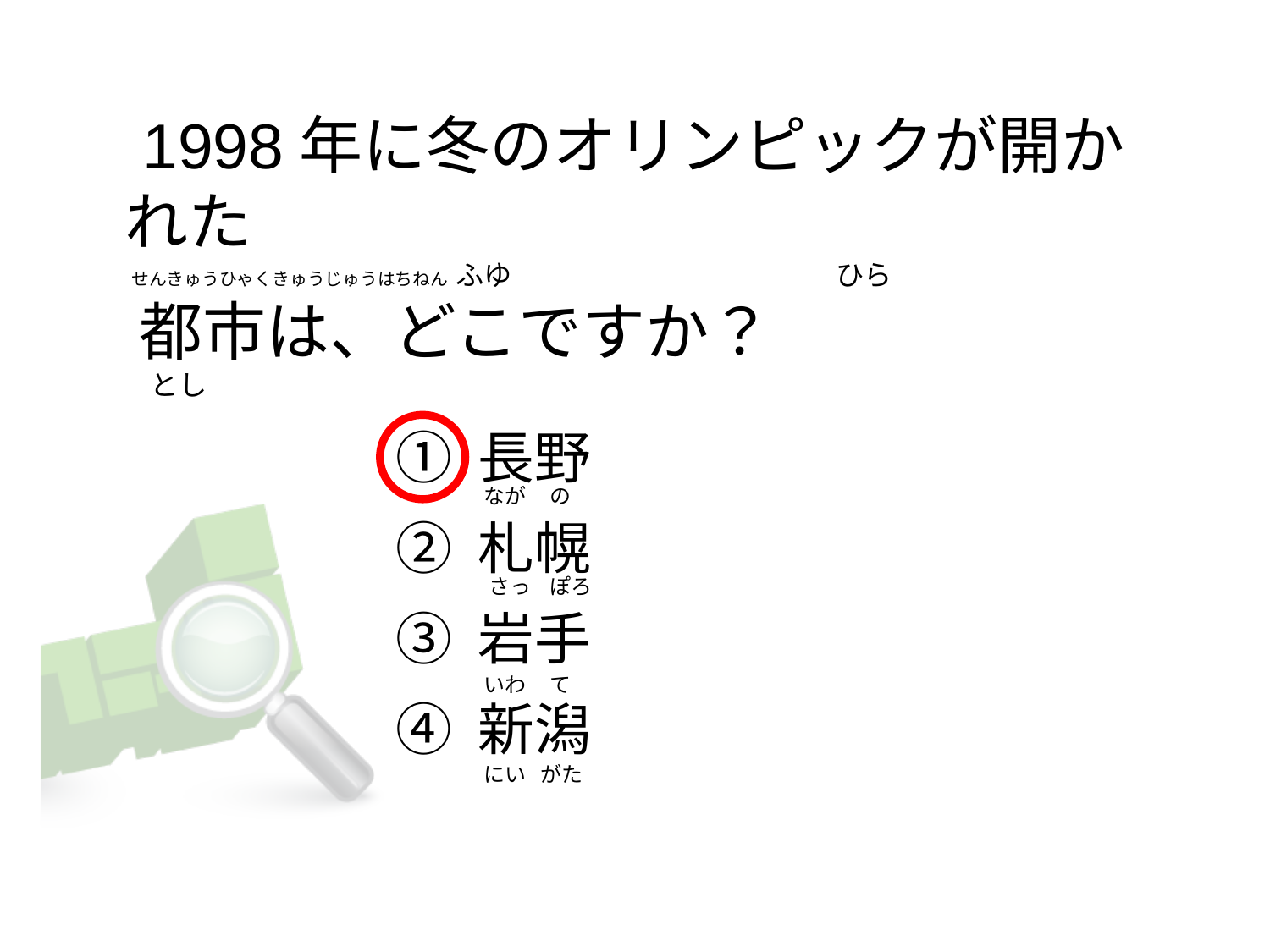

# 1998年に冬のオリンピックが開かれた  せんきゅうひゃくきゅうじゅうはちねん  ふゆ                                                   ひら  都市は、どこですか？     とし

① 長野
② 札幌
③ 岩手
④ 新潟
 なが     の
  さっ    ぽろ
 いわ     て
 にい   がた